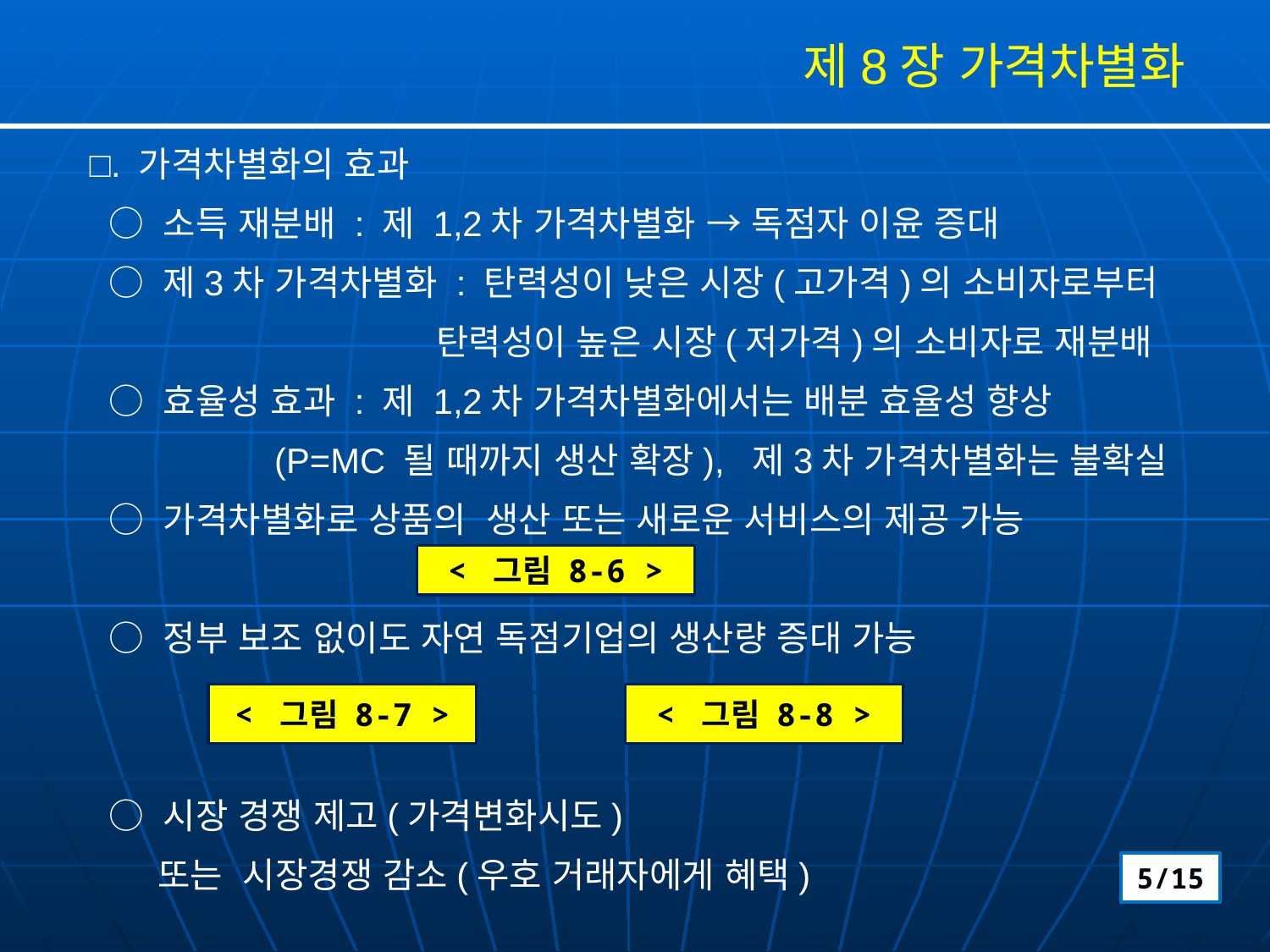

제8장 가격차별화
□. 가격차별화의 효과
  ○ 소득 재분배 : 제 1,2차 가격차별화 → 독점자 이윤 증대
  ○ 제3차 가격차별화 : 탄력성이 낮은 시장(고가격)의 소비자로부터
                                  탄력성이 높은 시장(저가격)의 소비자로 재분배
  ○ 효율성 효과 : 제 1,2차 가격차별화에서는 배분 효율성 향상
                   (P=MC 될 때까지 생산 확장),  제3차 가격차별화는 불확실
  ○ 가격차별화로 상품의  생산 또는 새로운 서비스의 제공 가능

  ○ 정부 보조 없이도 자연 독점기업의 생산량 증대 가능

  ○ 시장 경쟁 제고(가격변화시도)
      또는  시장경쟁 감소(우호 거래자에게 혜택)

< 그림 8-6 >
< 그림 8-7 >
< 그림 8-8 >
5/15